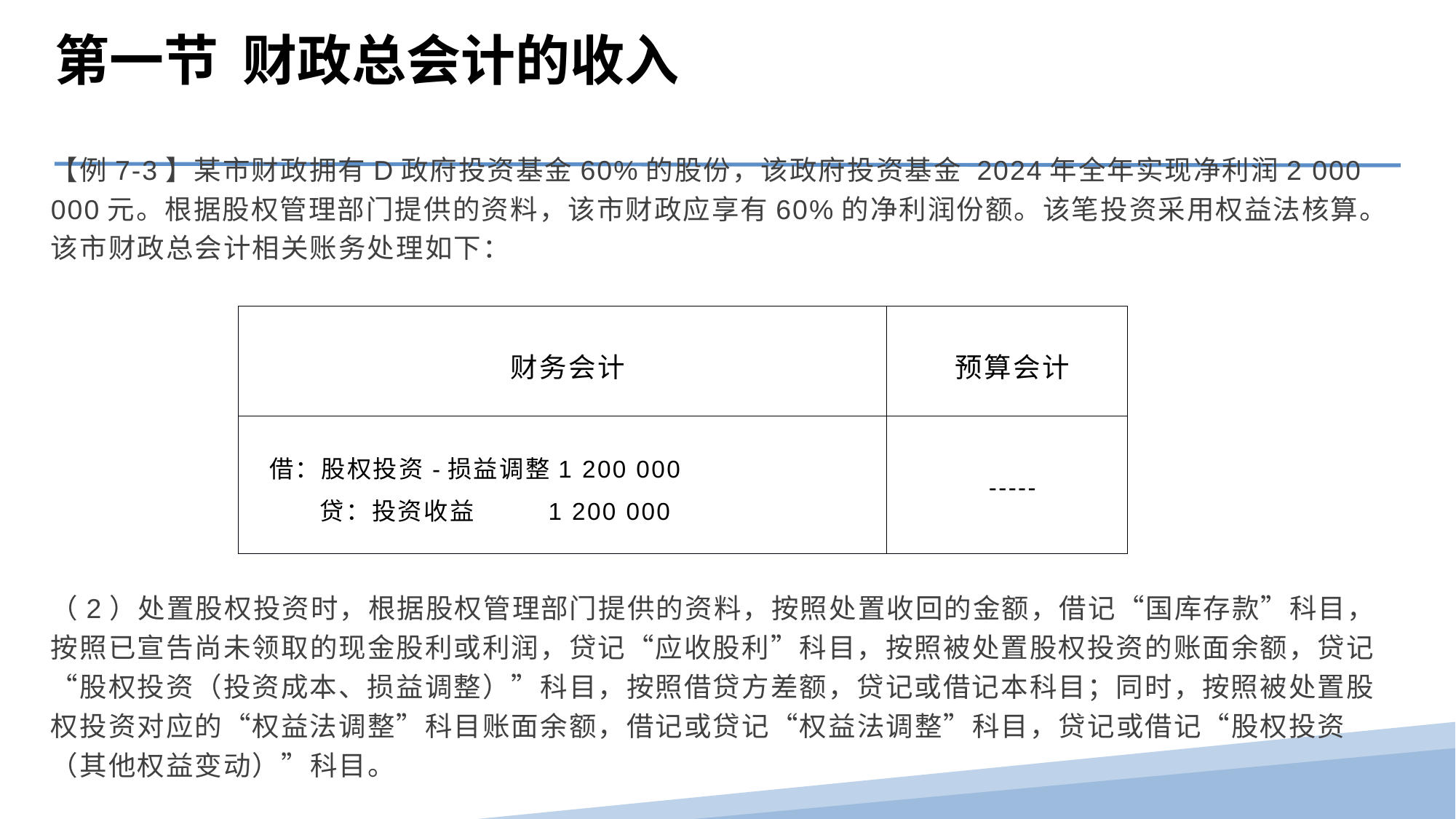

第一节  财政总会计的收入

【例7-3】某市财政拥有D政府投资基金60%的股份，该政府投资基金 2024年全年实现净利润2 000 000元。根据股权管理部门提供的资料，该市财政应享有60%的净利润份额。该笔投资采用权益法核算。该市财政总会计相关账务处理如下：

（2）处置股权投资时，根据股权管理部门提供的资料，按照处置收回的金额，借记“国库存款”科目，按照已宣告尚未领取的现金股利或利润，贷记“应收股利”科目，按照被处置股权投资的账面余额，贷记“股权投资（投资成本、损益调整）”科目，按照借贷方差额，贷记或借记本科目；同时，按照被处置股权投资对应的“权益法调整”科目账面余额，借记或贷记“权益法调整”科目，贷记或借记“股权投资（其他权益变动）”科目。
| 财务会计 | 预算会计 |
| --- | --- |
| 借：股权投资-损益调整1 200 000 贷：投资收益 1 200 000 | ----- |